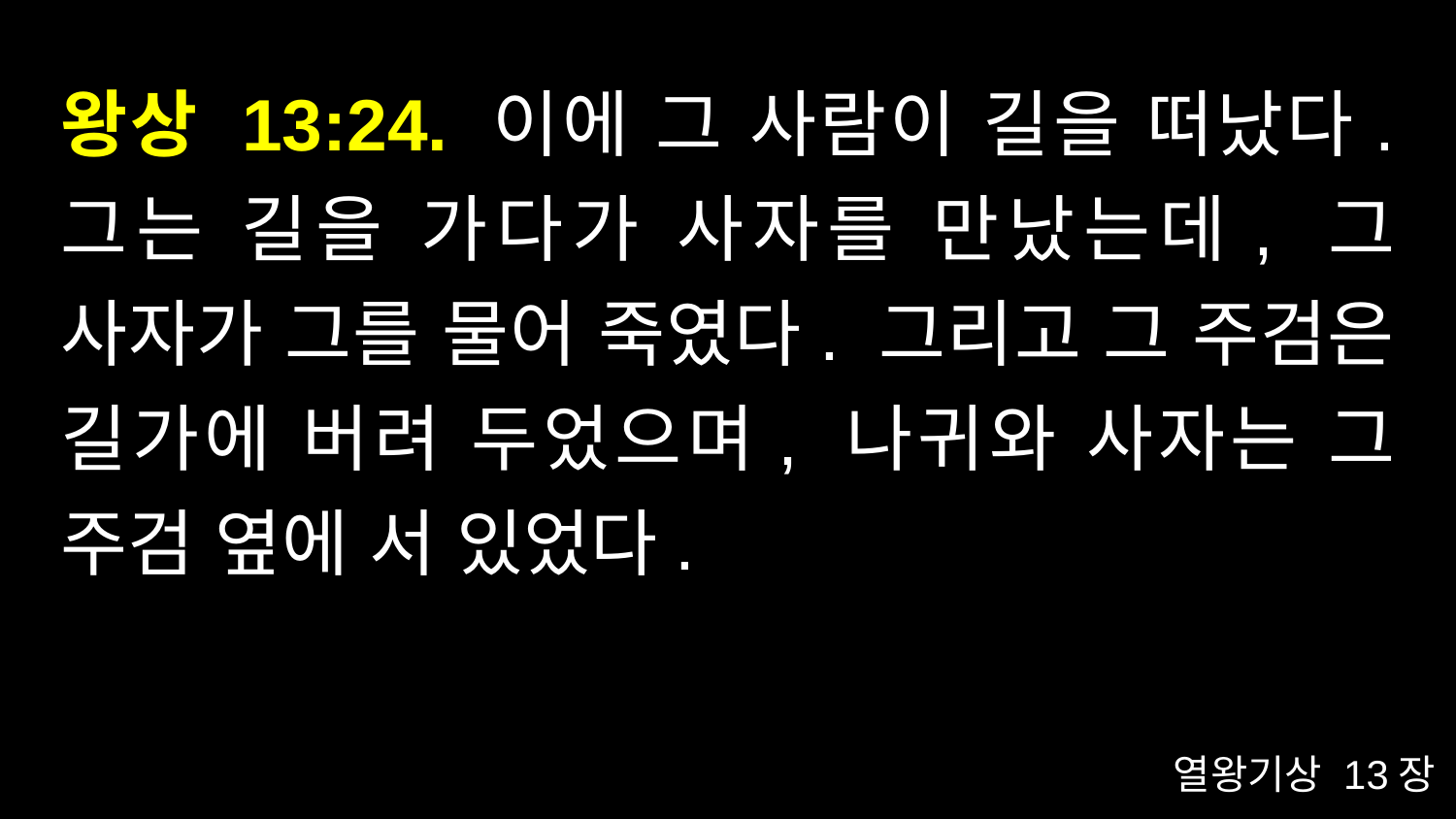

# 왕상 13:24. 이에 그 사람이 길을 떠났다. 그는 길을 가다가 사자를 만났는데, 그 사자가 그를 물어 죽였다. 그리고 그 주검은 길가에 버려 두었으며, 나귀와 사자는 그 주검 옆에 서 있었다.
열왕기상 13장